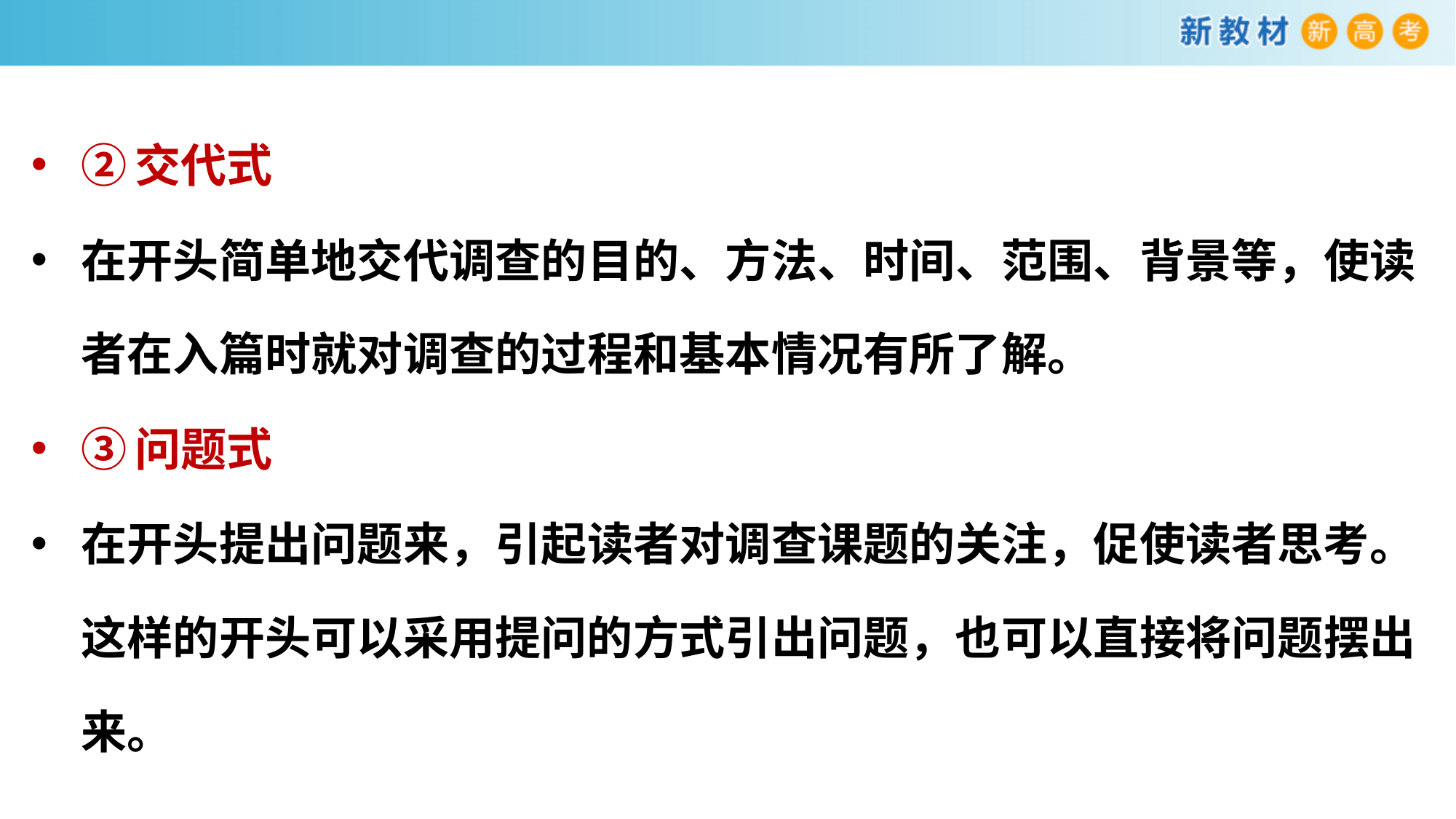

②交代式
在开头简单地交代调查的目的、方法、时间、范围、背景等，使读者在入篇时就对调查的过程和基本情况有所了解。
③问题式
在开头提出问题来，引起读者对调查课题的关注，促使读者思考。这样的开头可以采用提问的方式引出问题，也可以直接将问题摆出来。